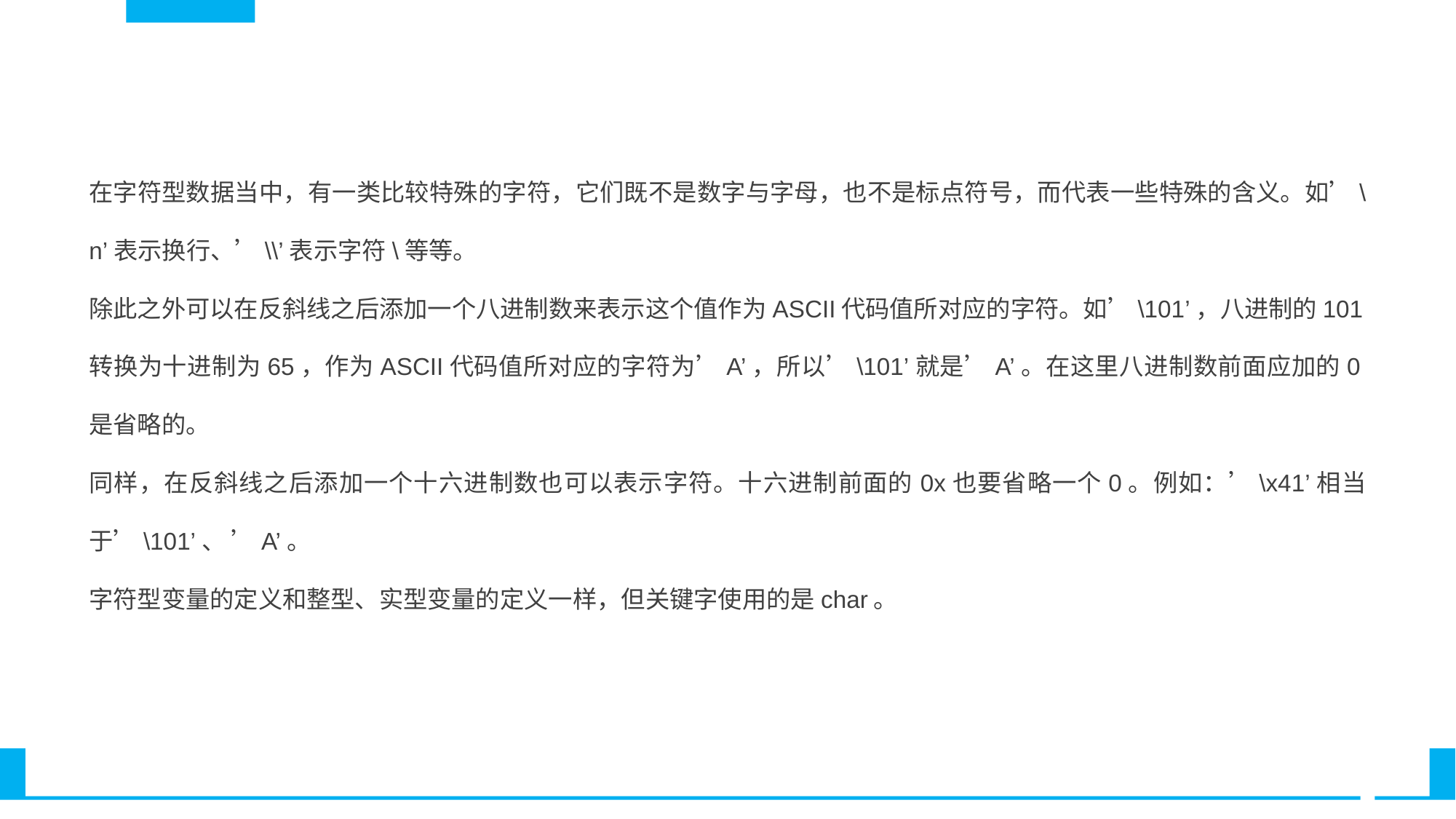

在字符型数据当中，有一类比较特殊的字符，它们既不是数字与字母，也不是标点符号，而代表一些特殊的含义。如’\n’表示换行、’\\’表示字符\等等。
除此之外可以在反斜线之后添加一个八进制数来表示这个值作为ASCII代码值所对应的字符。如’\101’，八进制的101转换为十进制为65，作为ASCII代码值所对应的字符为’A’，所以’\101’就是’A’。在这里八进制数前面应加的0是省略的。
同样，在反斜线之后添加一个十六进制数也可以表示字符。十六进制前面的0x也要省略一个0。例如：’\x41’相当于’\101’、 ’A’。
字符型变量的定义和整型、实型变量的定义一样，但关键字使用的是char。